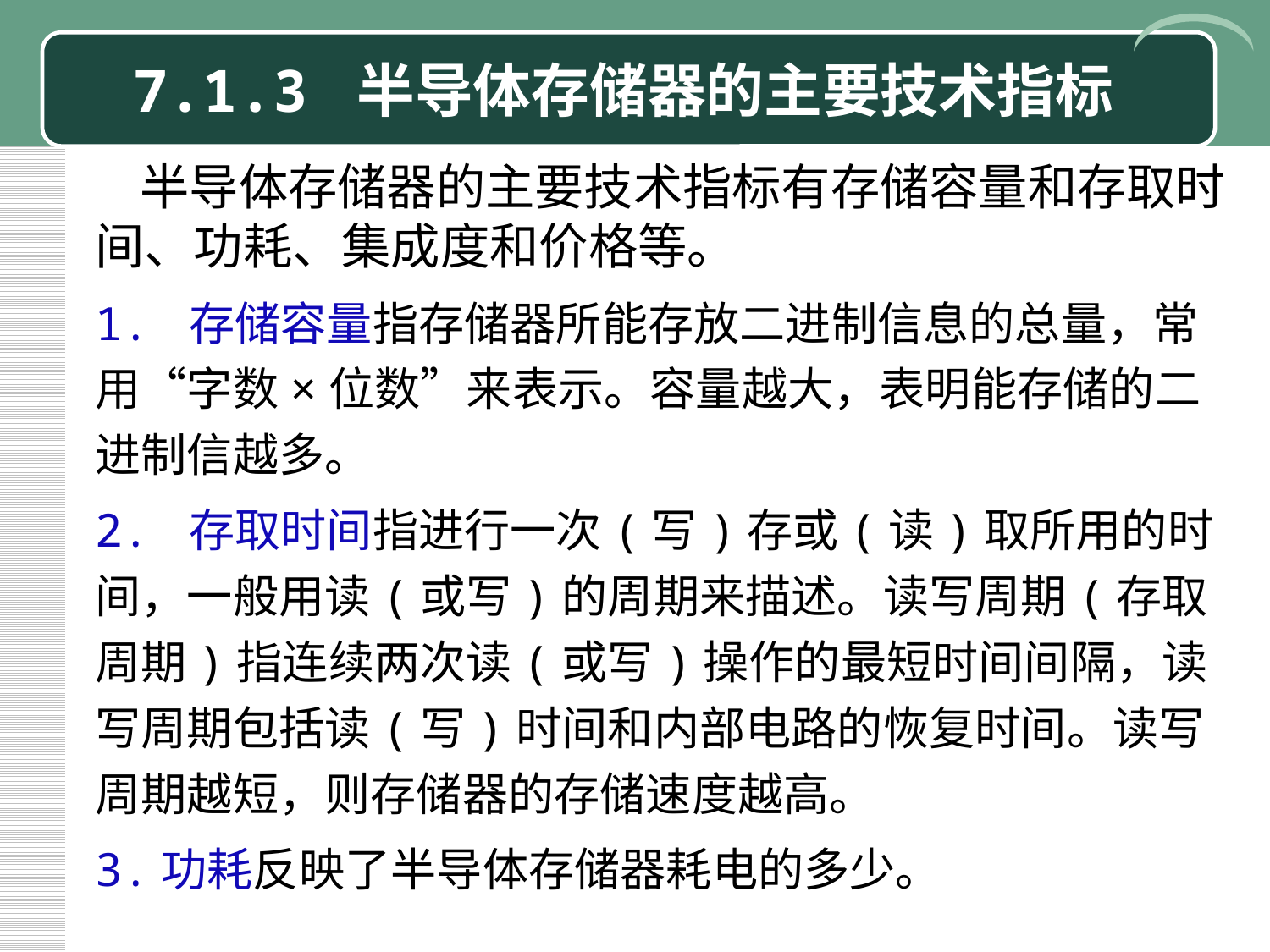

# 7.1.3 半导体存储器的主要技术指标
   半导体存储器的主要技术指标有存储容量和存取时间、功耗、集成度和价格等。
1. 存储容量指存储器所能存放二进制信息的总量，常用“字数×位数”来表示。容量越大，表明能存储的二进制信越多。
2. 存取时间指进行一次(写)存或(读)取所用的时间，一般用读(或写)的周期来描述。读写周期(存取周期)指连续两次读(或写)操作的最短时间间隔，读写周期包括读(写)时间和内部电路的恢复时间。读写周期越短，则存储器的存储速度越高。
3.功耗反映了半导体存储器耗电的多少。